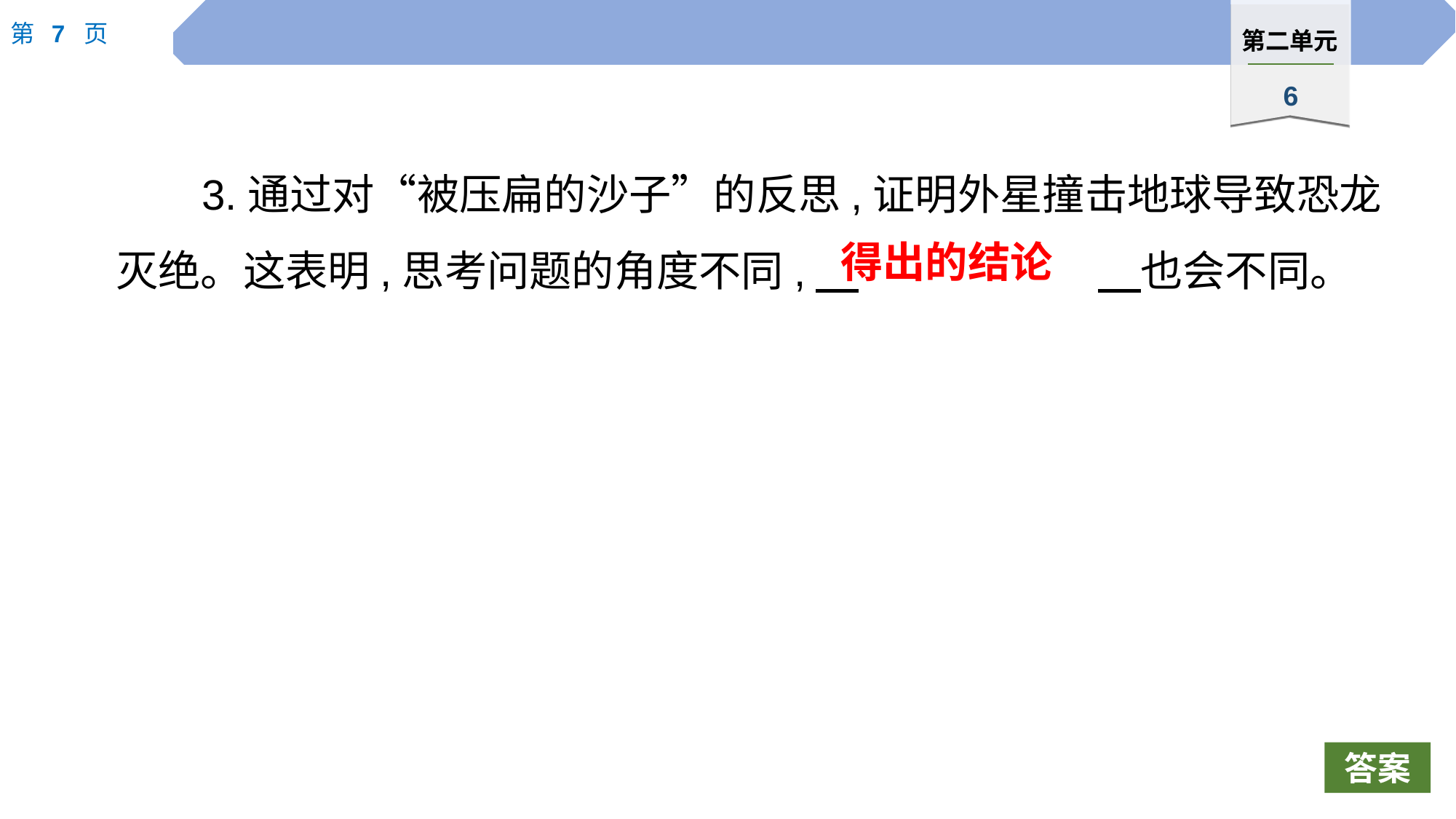

3.通过对“被压扁的沙子”的反思,证明外星撞击地球导致恐龙灭绝。这表明,思考问题的角度不同,　			　也会不同。
得出的结论
答案